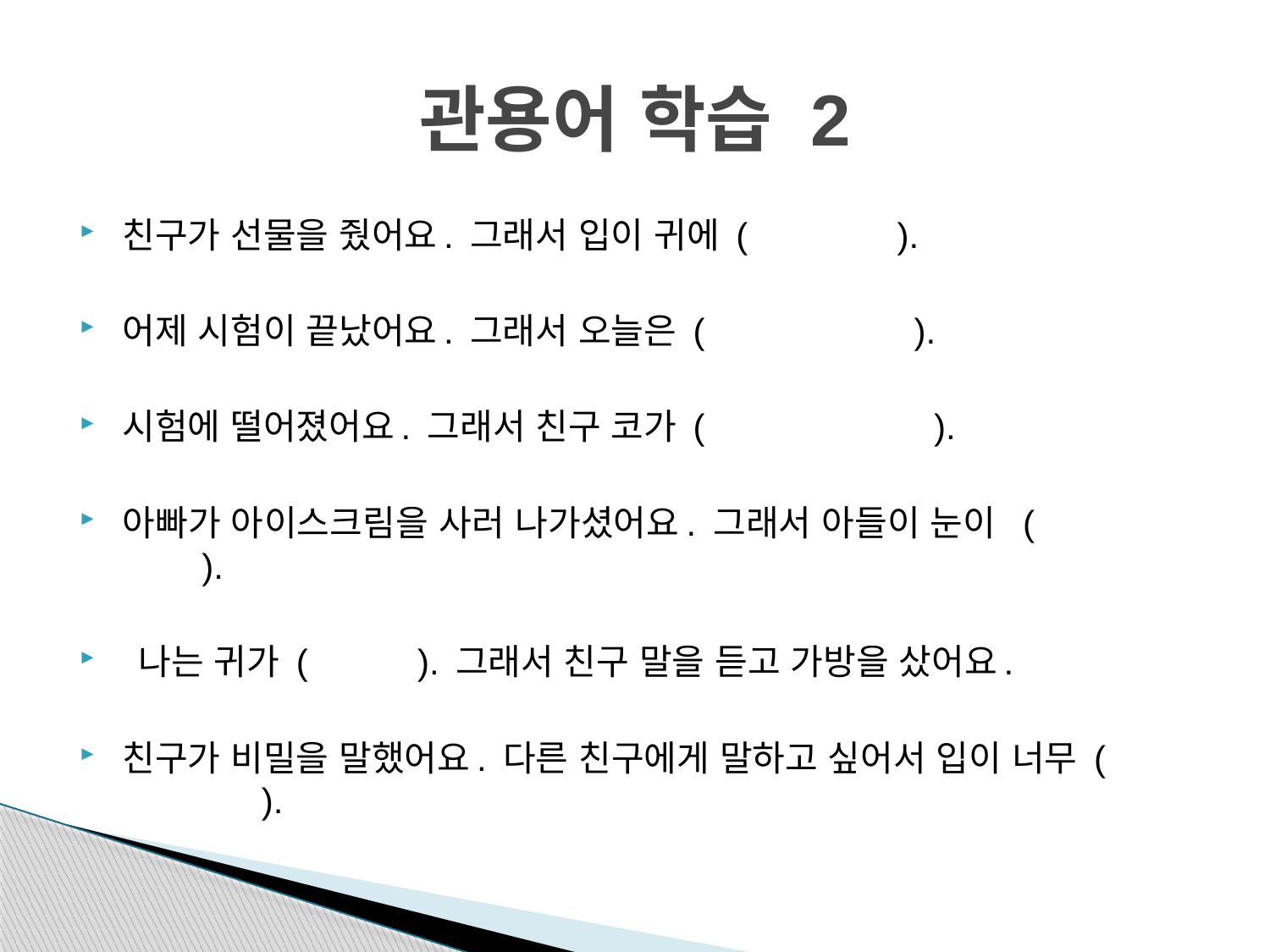

# 관용어 학습 2
친구가 선물을 줬어요. 그래서 입이 귀에 (               ).

어제 시험이 끝났어요. 그래서 오늘은 (                     ).

시험에 떨어졌어요. 그래서 친구 코가 (                       ).

아빠가 아이스크림을 사러 나가셨어요. 그래서 아들이 눈이  (                         ).

 나는 귀가 (           ). 그래서 친구 말을 듣고 가방을 샀어요.

친구가 비밀을 말했어요. 다른 친구에게 말하고 싶어서 입이 너무 (                        ).